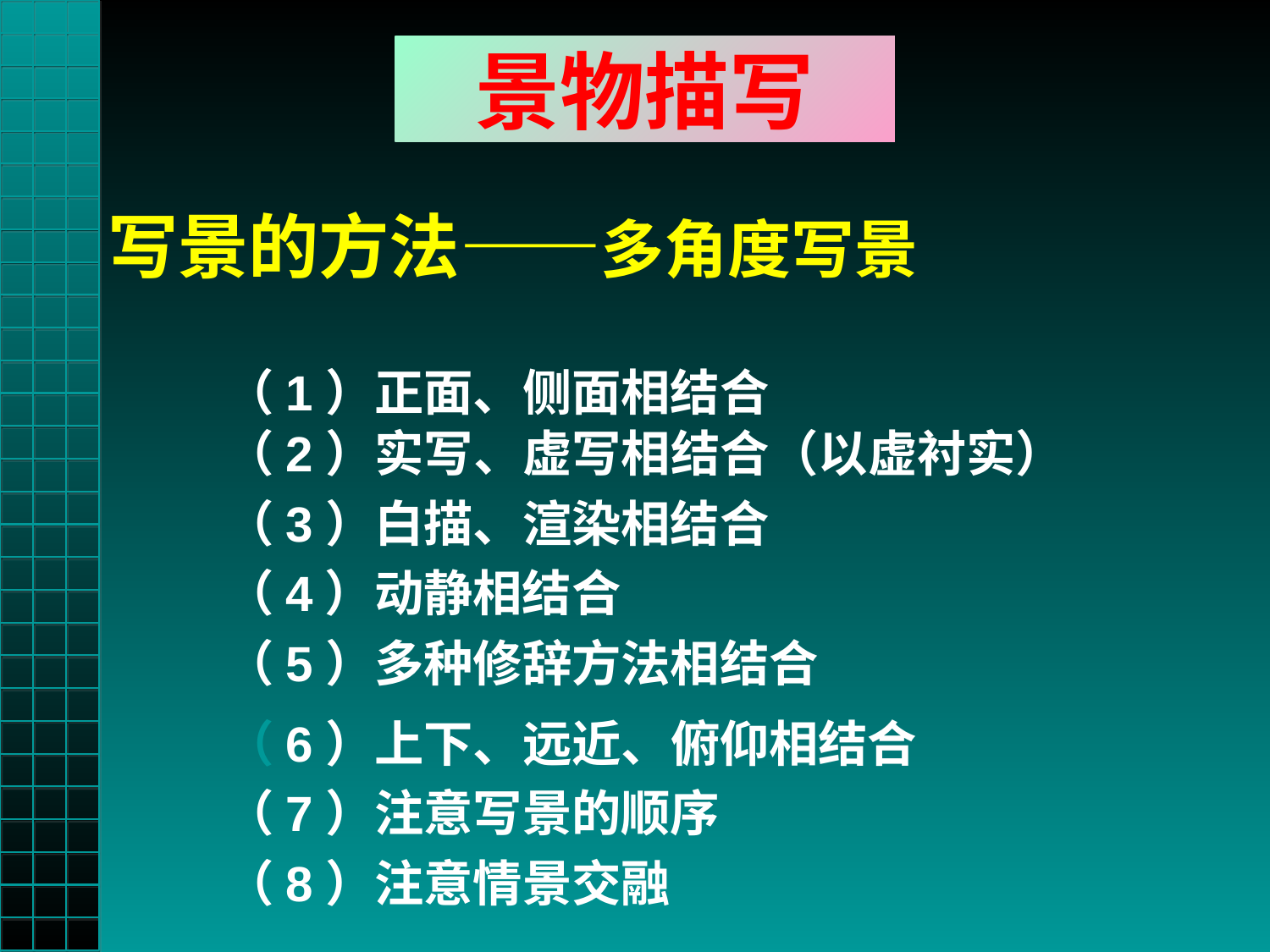

景物描写
写景的方法——多角度写景
（1）正面、侧面相结合
（2）实写、虚写相结合（以虚衬实）
（3）白描、渲染相结合
（4）动静相结合
（5）多种修辞方法相结合
（6）上下、远近、俯仰相结合
（7）注意写景的顺序
（8）注意情景交融